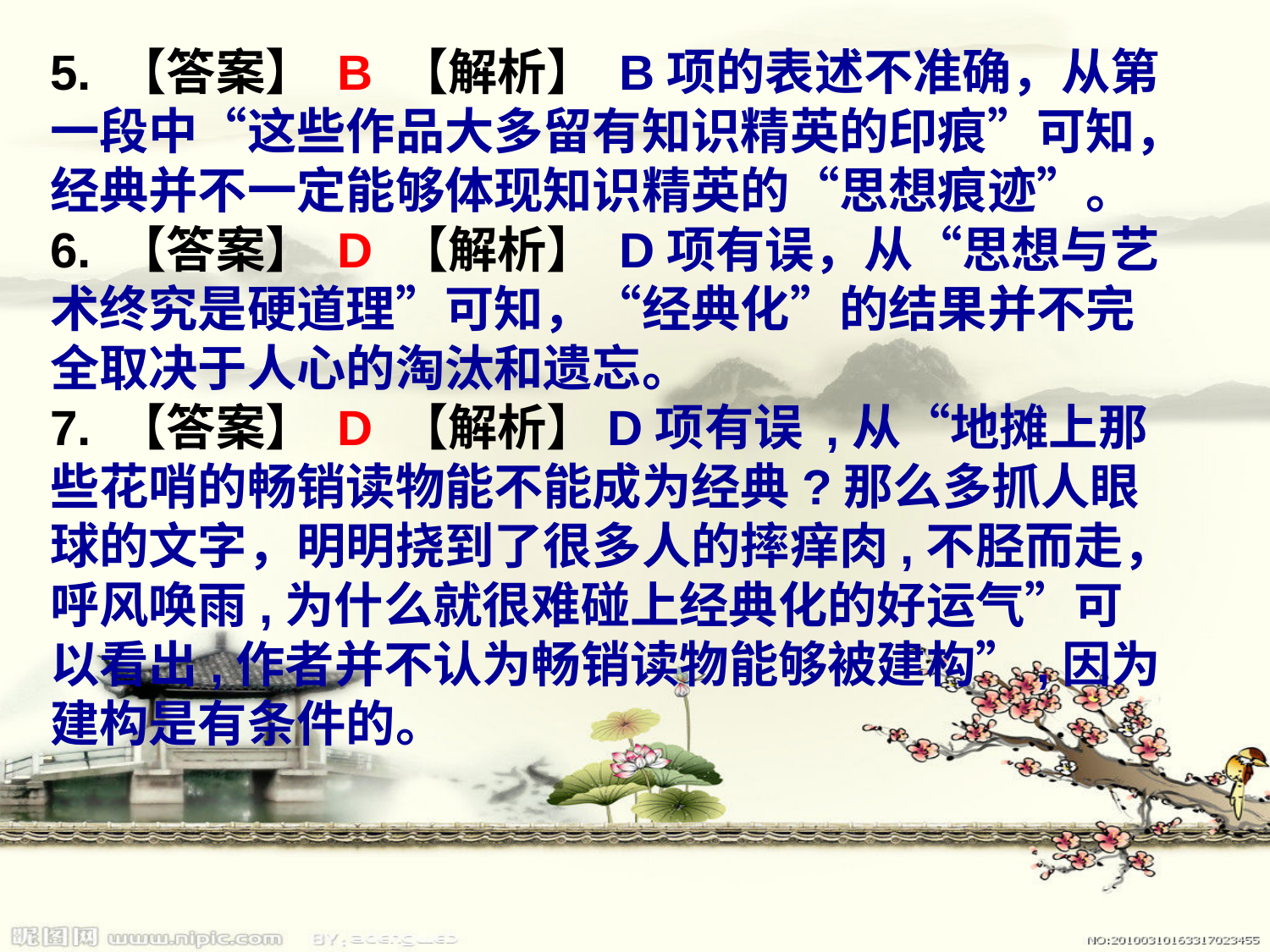

5. 【答案】 B 【解析】 B项的表述不准确，从第一段中“这些作品大多留有知识精英的印痕”可知，经典并不一定能够体现知识精英的“思想痕迹”。
6. 【答案】 D 【解析】 D项有误，从“思想与艺术终究是硬道理”可知，“经典化”的结果并不完全取决于人心的淘汰和遗忘。
7. 【答案】 D 【解析】D项有误 ,从“地摊上那些花哨的畅销读物能不能成为经典?那么多抓人眼球的文字，明明挠到了很多人的摔痒肉,不胫而走，呼风唤雨,为什么就很难碰上经典化的好运气”可以看出,作者并不认为畅销读物能够被建构”,因为建构是有条件的。